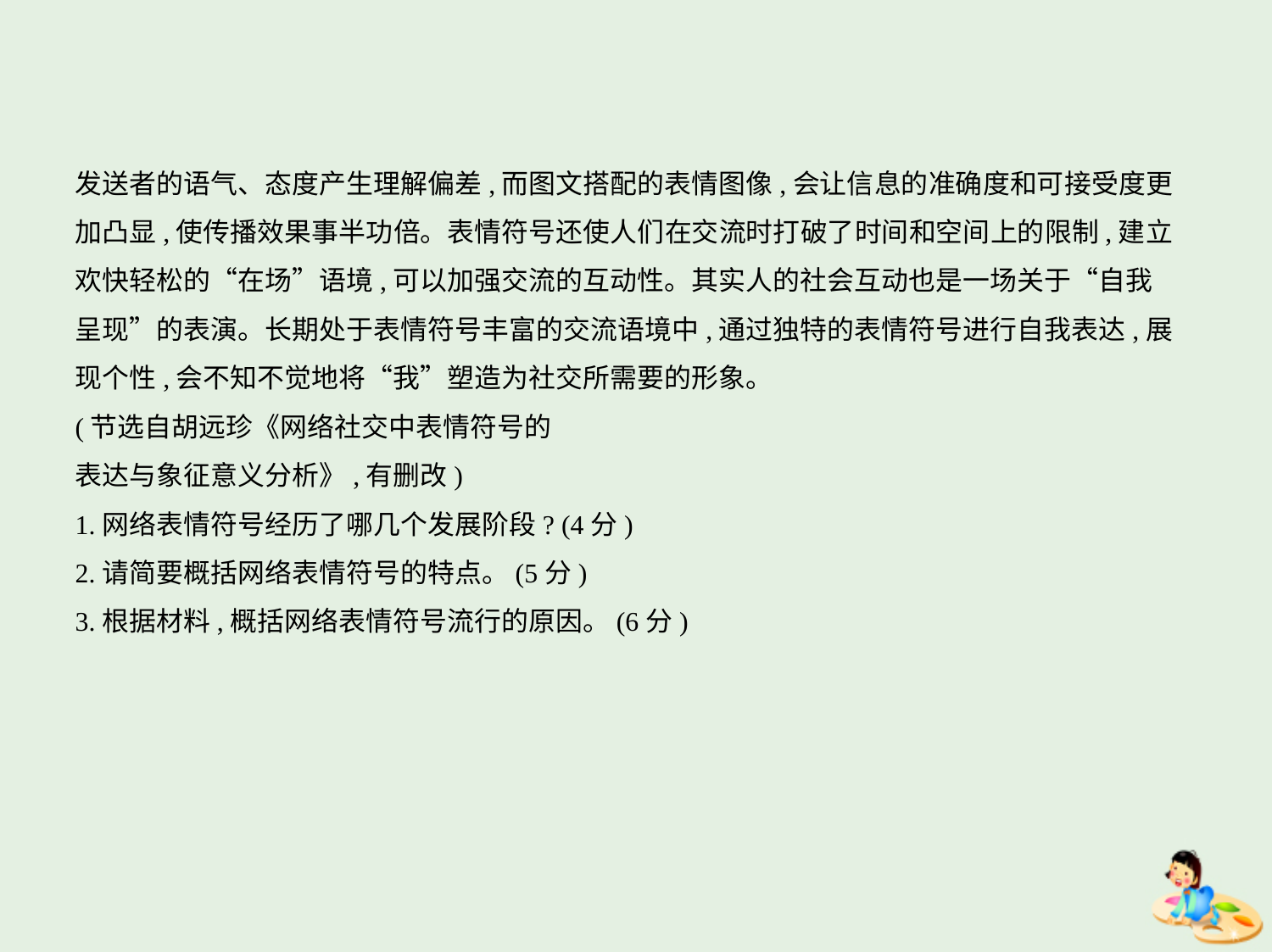

发送者的语气、态度产生理解偏差,而图文搭配的表情图像,会让信息的准确度和可接受度更
加凸显,使传播效果事半功倍。表情符号还使人们在交流时打破了时间和空间上的限制,建立
欢快轻松的“在场”语境,可以加强交流的互动性。其实人的社会互动也是一场关于“自我
呈现”的表演。长期处于表情符号丰富的交流语境中,通过独特的表情符号进行自我表达,展
现个性,会不知不觉地将“我”塑造为社交所需要的形象。
(节选自胡远珍《网络社交中表情符号的
表达与象征意义分析》,有删改)
1.网络表情符号经历了哪几个发展阶段? (4分)
2.请简要概括网络表情符号的特点。(5分)
3.根据材料,概括网络表情符号流行的原因。(6分)